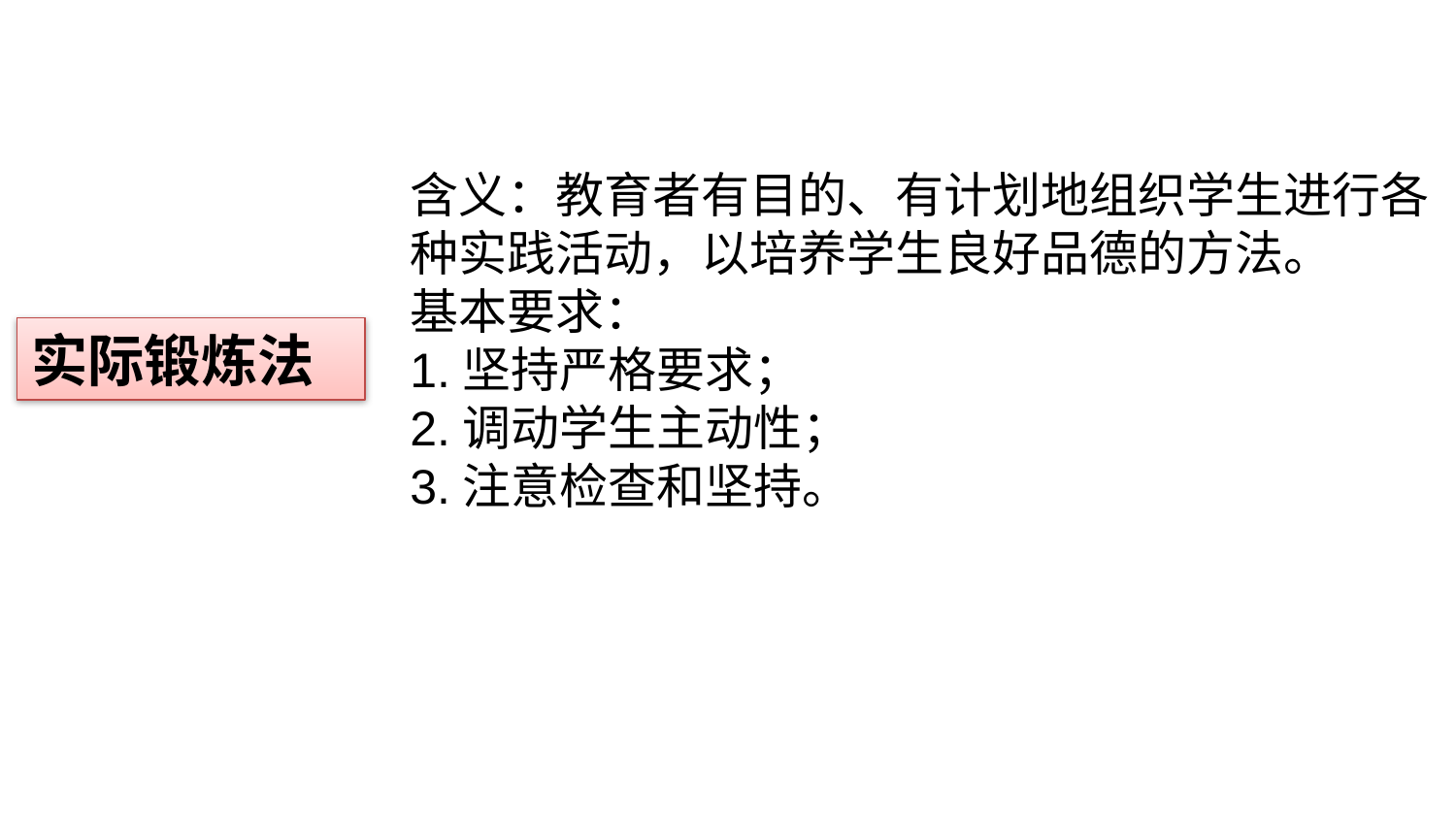

含义：教育者有目的、有计划地组织学生进行各种实践活动，以培养学生良好品德的方法。
基本要求：
1.坚持严格要求；
2.调动学生主动性；
3.注意检查和坚持。
实际锻炼法